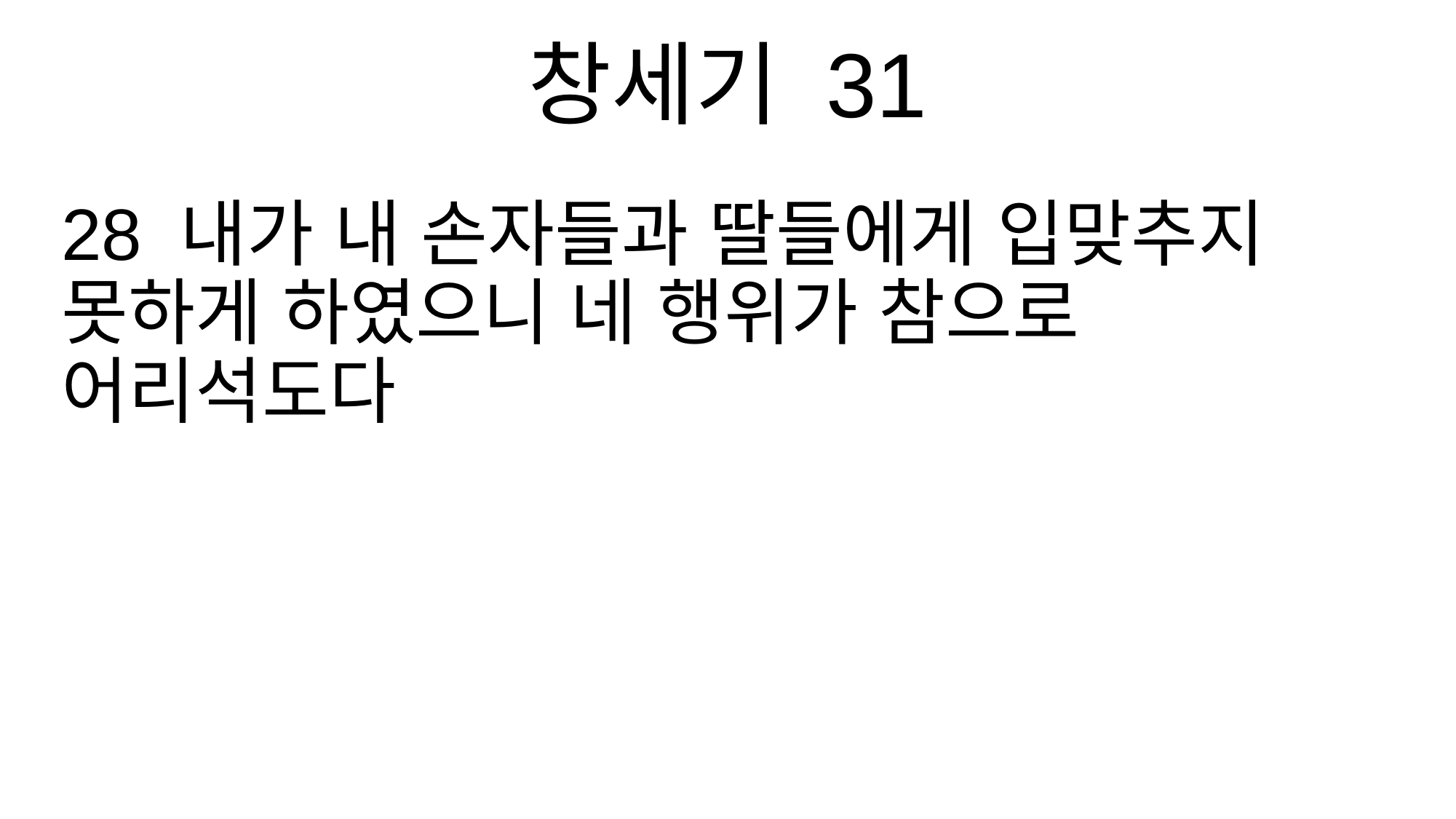

창세기 31
28 내가 내 손자들과 딸들에게 입맞추지 못하게 하였으니 네 행위가 참으로 어리석도다